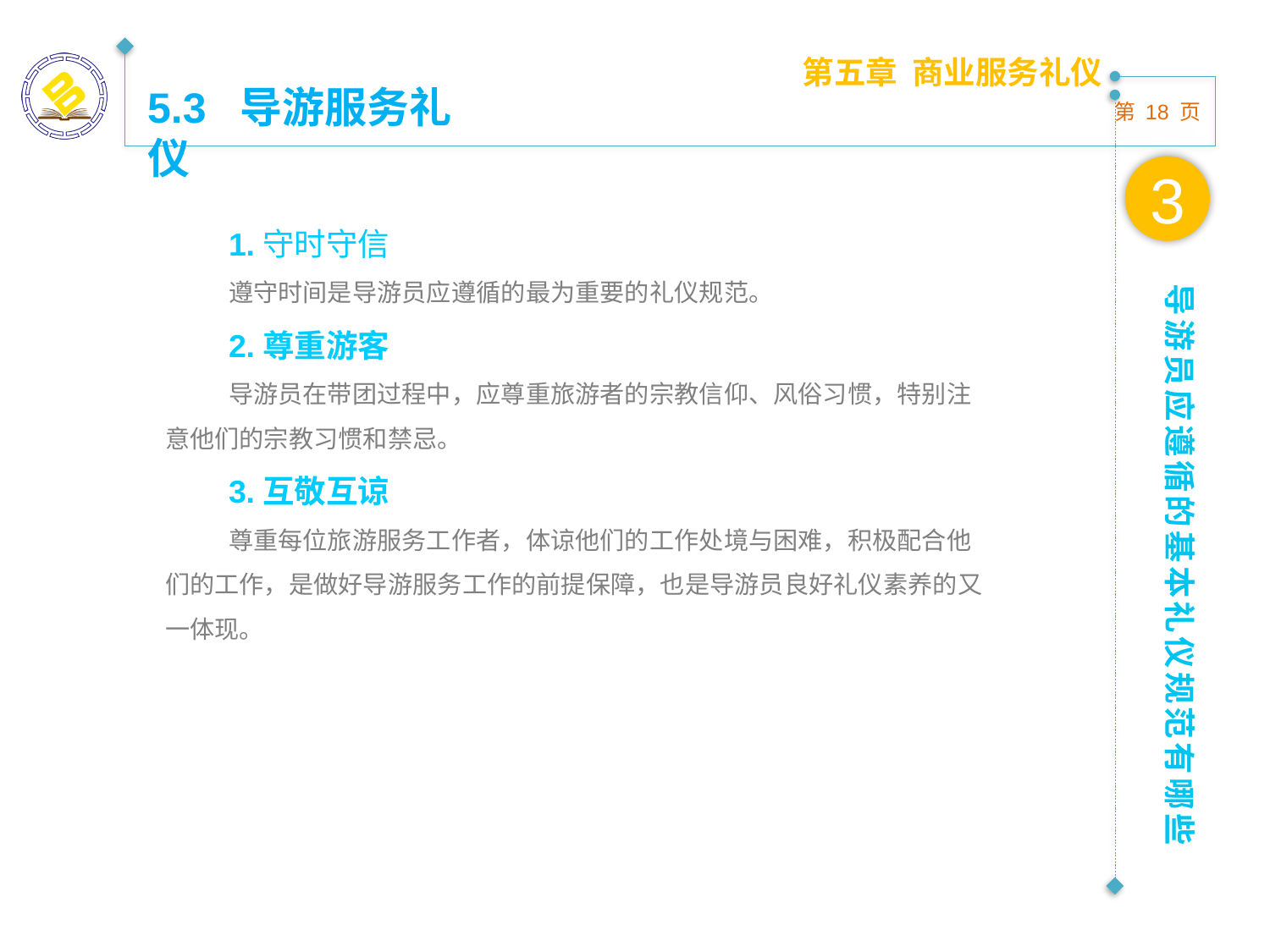

第五章  商业服务礼仪
5.3  导游服务礼仪
3
1.守时守信
遵守时间是导游员应遵循的最为重要的礼仪规范。
2.尊重游客
导游员在带团过程中，应尊重旅游者的宗教信仰、风俗习惯，特别注意他们的宗教习惯和禁忌。
3.互敬互谅
尊重每位旅游服务工作者，体谅他们的工作处境与困难，积极配合他们的工作，是做好导游服务工作的前提保障，也是导游员良好礼仪素养的又一体现。
导游员应遵循的基本礼仪规范有哪些